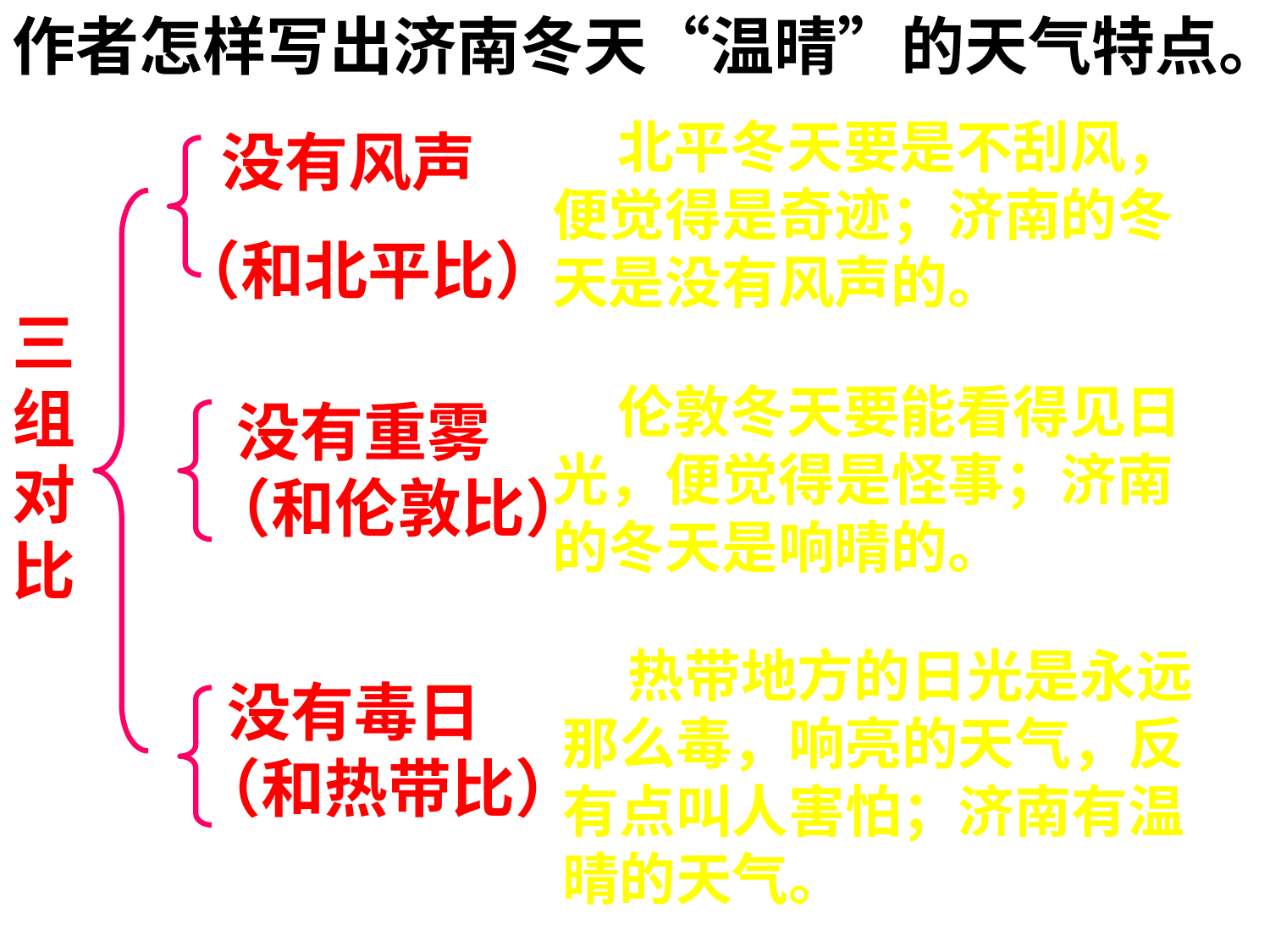

作者怎样写出济南冬天“温晴”的天气特点。
    北平冬天要是不刮风，便觉得是奇迹；济南的冬天是没有风声的。
  没有风声
（和北平比）

三组对比
    伦敦冬天要能看得见日光，便觉得是怪事；济南的冬天是响晴的。
 没有重雾
（和伦敦比）

    热带地方的日光是永远那么毒，响亮的天气，反有点叫人害怕；济南有温晴的天气。
 没有毒日
（和热带比）